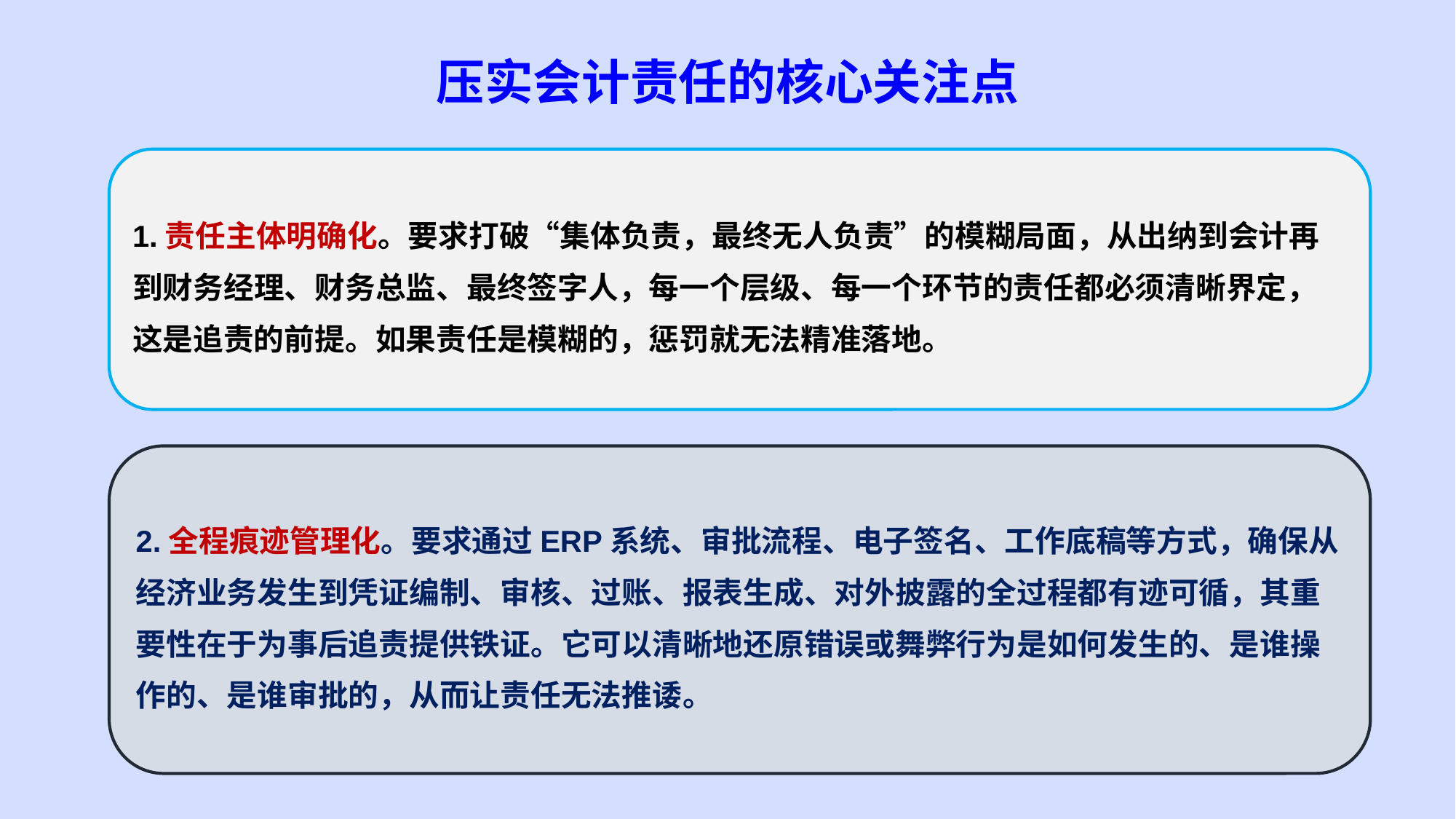

压实会计责任的核心关注点
1.责任主体明确化。要求打破“集体负责，最终无人负责”的模糊局面，从出纳到会计再到财务经理、财务总监、最终签字人，每一个层级、每一个环节的责任都必须清晰界定，这是追责的前提。如果责任是模糊的，惩罚就无法精准落地。
2.全程痕迹管理化。要求通过ERP系统、审批流程、电子签名、工作底稿等方式，确保从经济业务发生到凭证编制、审核、过账、报表生成、对外披露的全过程都有迹可循，其重要性在于为事后追责提供铁证。它可以清晰地还原错误或舞弊行为是如何发生的、是谁操作的、是谁审批的，从而让责任无法推诿。